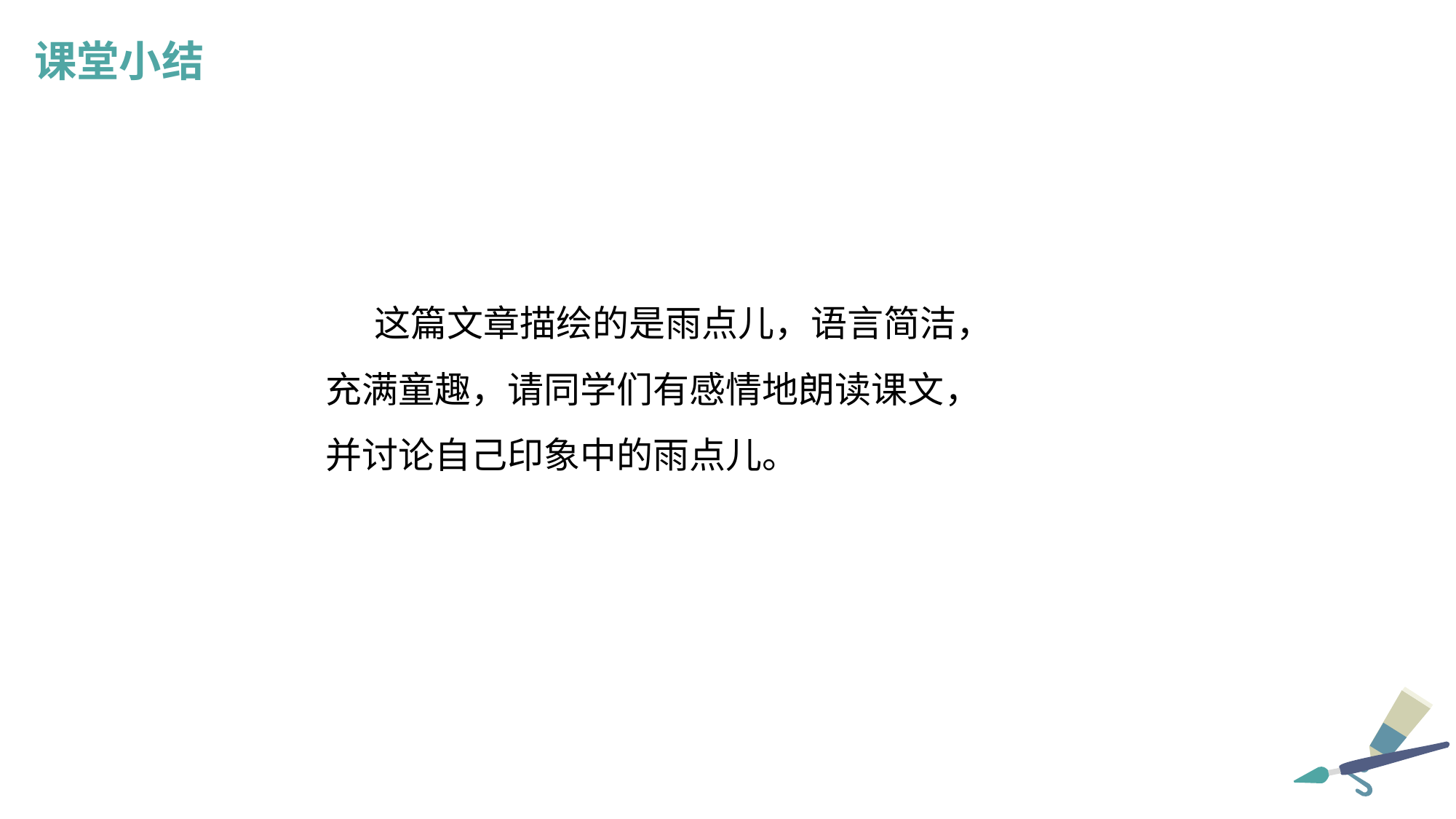

课堂小结
    这篇文章描绘的是雨点儿，语言简洁，充满童趣，请同学们有感情地朗读课文，并讨论自己印象中的雨点儿。